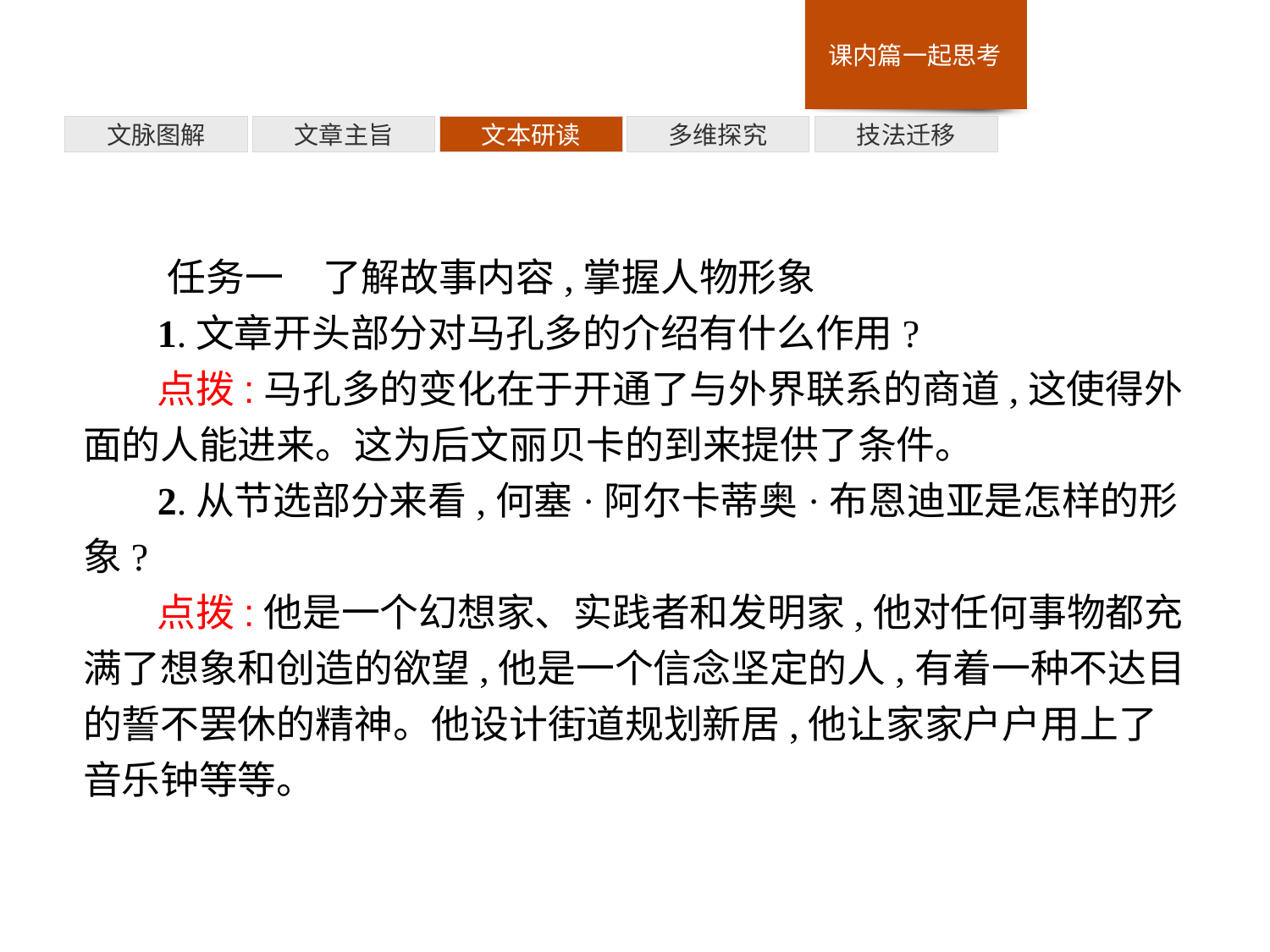

技法迁移
多维探究
文本研读
文章主旨
文脉图解
任务一　了解故事内容,掌握人物形象
1.文章开头部分对马孔多的介绍有什么作用?
点拨:马孔多的变化在于开通了与外界联系的商道,这使得外面的人能进来。这为后文丽贝卡的到来提供了条件。
2.从节选部分来看,何塞·阿尔卡蒂奥·布恩迪亚是怎样的形象?
点拨:他是一个幻想家、实践者和发明家,他对任何事物都充满了想象和创造的欲望,他是一个信念坚定的人,有着一种不达目的誓不罢休的精神。他设计街道规划新居,他让家家户户用上了音乐钟等等。